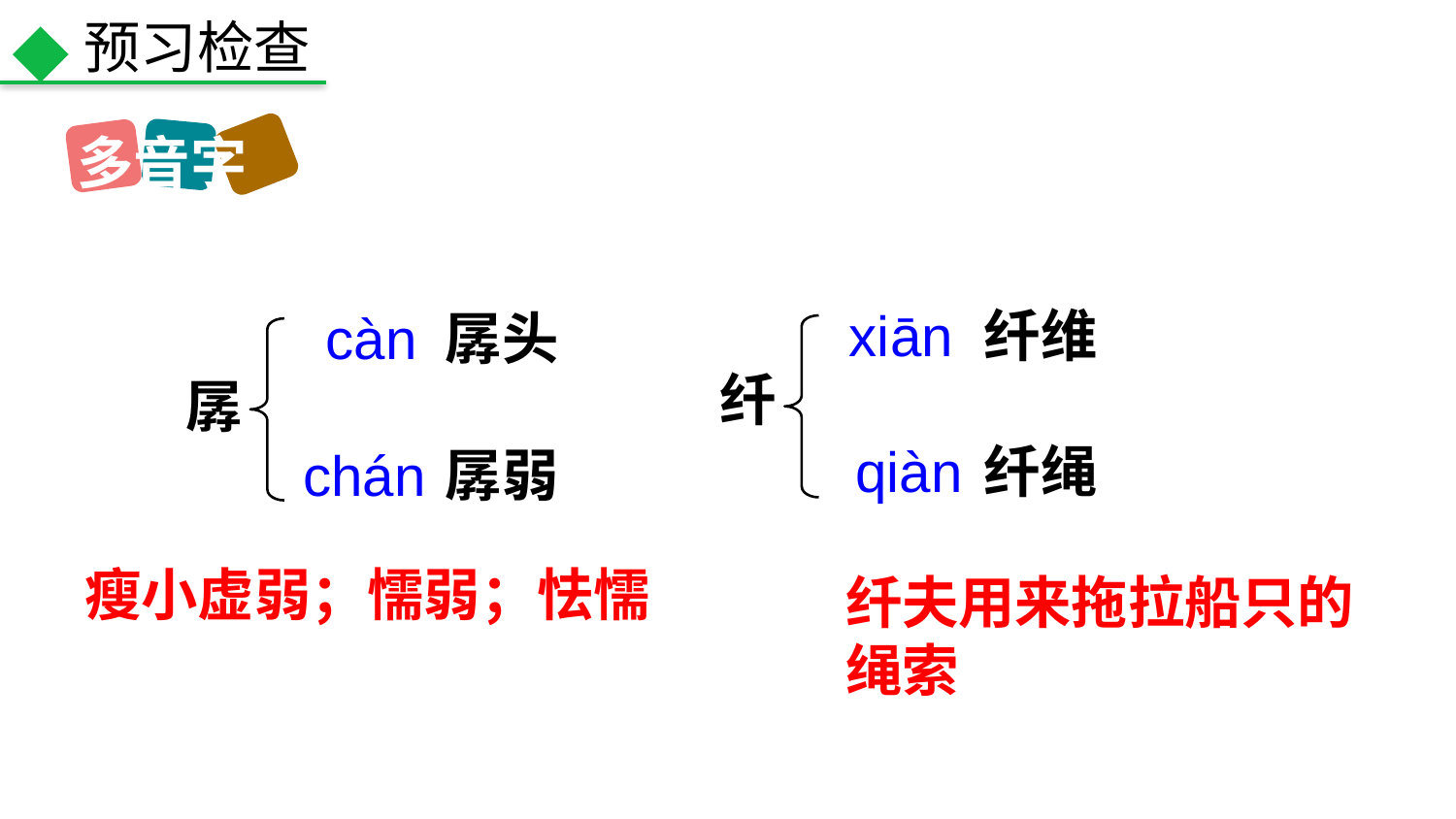

预习检查

多音字

xiān
纤维
càn
孱头

纤
孱
qiàn
纤绳
chán
孱弱
瘦小虚弱；懦弱；怯懦
纤夫用来拖拉船只的绳索